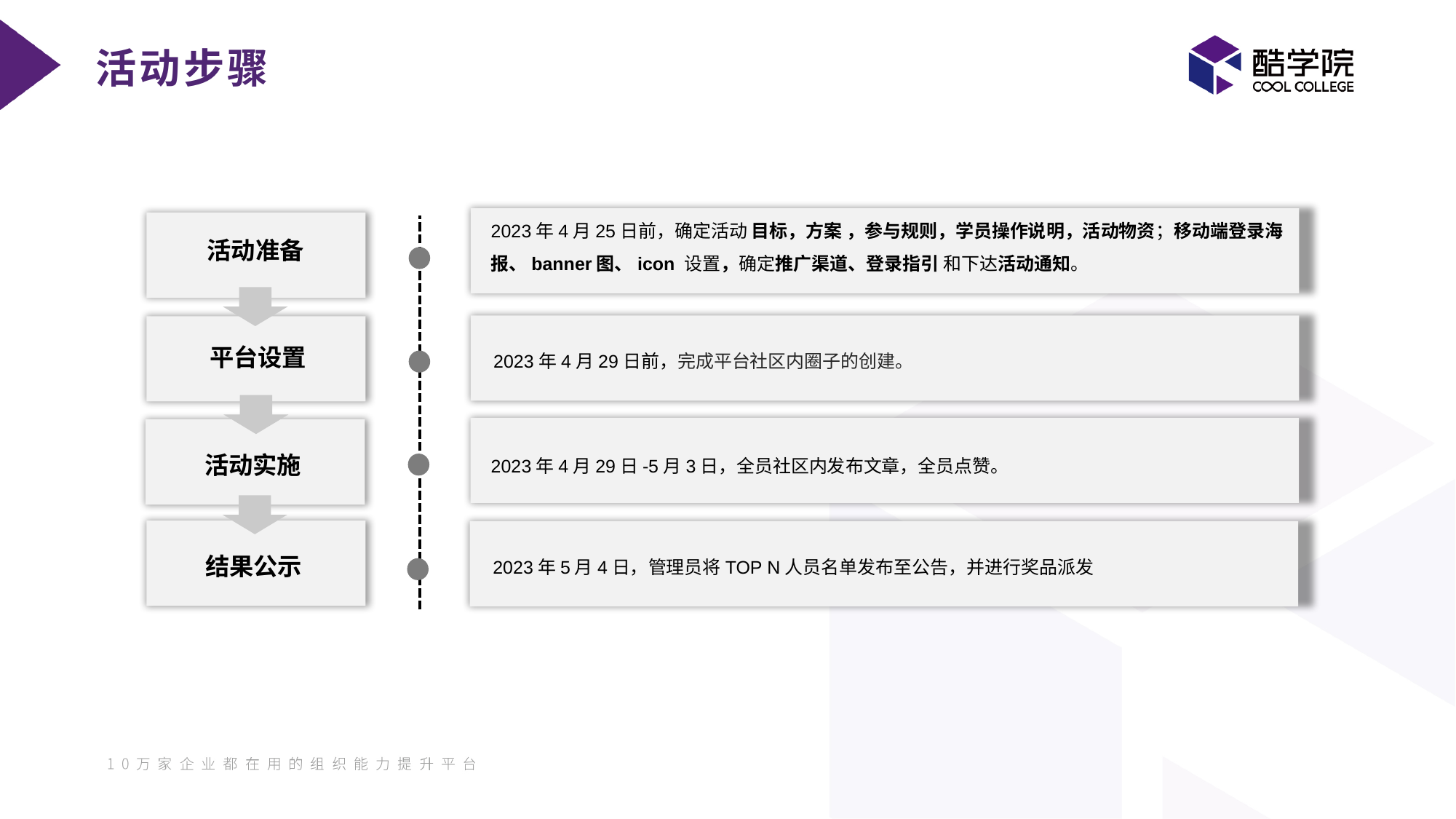

活动步骤
2023年4月25日前，确定活动 目标，方案 ，参与规则，学员操作说明，活动物资；移动端登录海报、banner图、icon 设置，确定推广渠道、登录指引 和下达活动通知。

活动准备

平台设置
2023年4月29日前，完成平台社区内圈子的创建。

2023年4月29日-5月3日，全员社区内发布文章，全员点赞。

结果公示

活动实施

2023年5月4日，管理员将TOP N人员名单发布至公告，并进行奖品派发